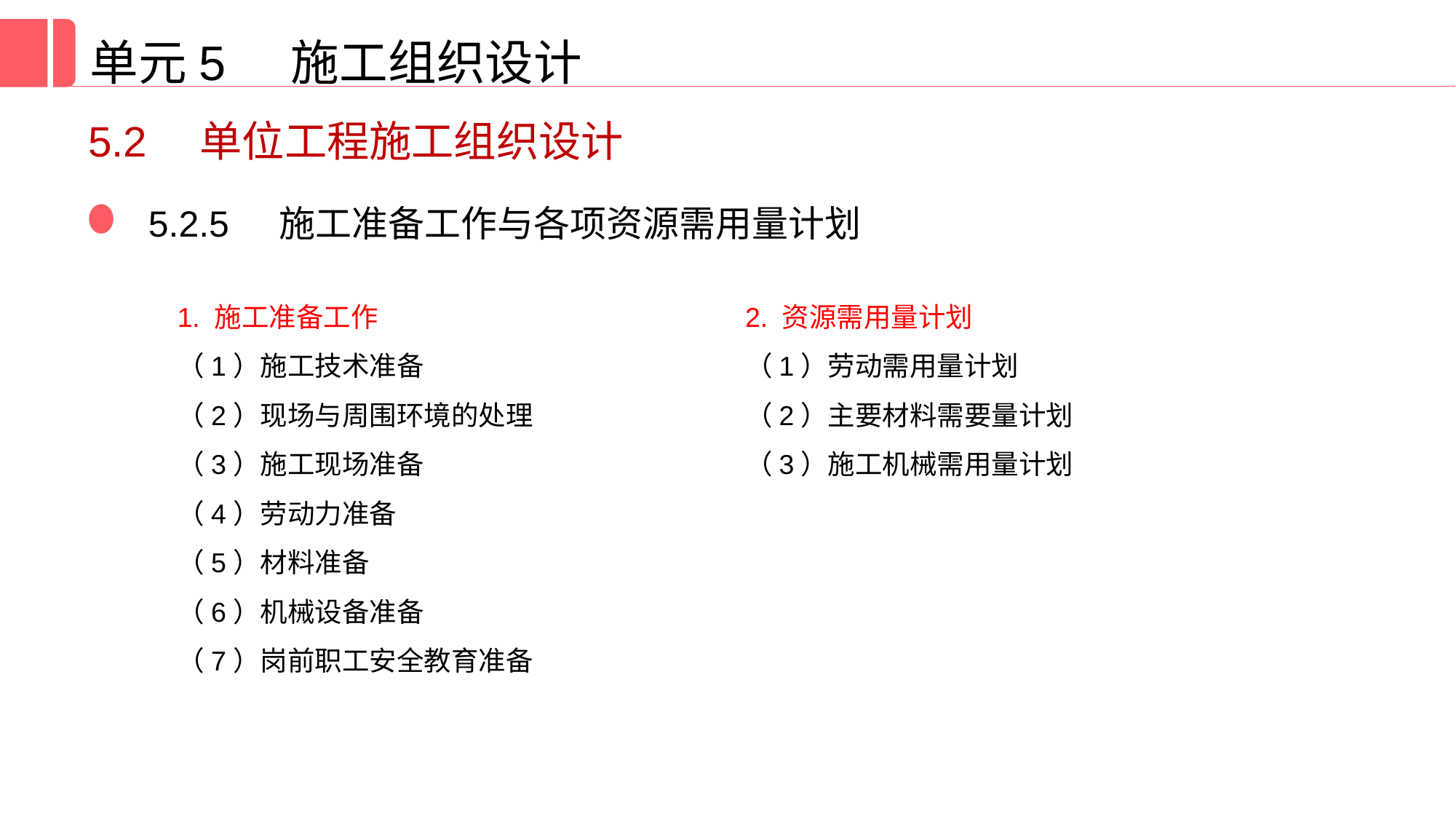

单元5    施工组织设计

5.2　单位工程施工组织设计
5.2.5    施工准备工作与各项资源需用量计划

1. 施工准备工作
（1）施工技术准备
（2）现场与周围环境的处理
（3）施工现场准备
（4）劳动力准备
（5）材料准备
（6）机械设备准备
（7）岗前职工安全教育准备

2. 资源需用量计划
（1）劳动需用量计划
（2）主要材料需要量计划
（3）施工机械需用量计划